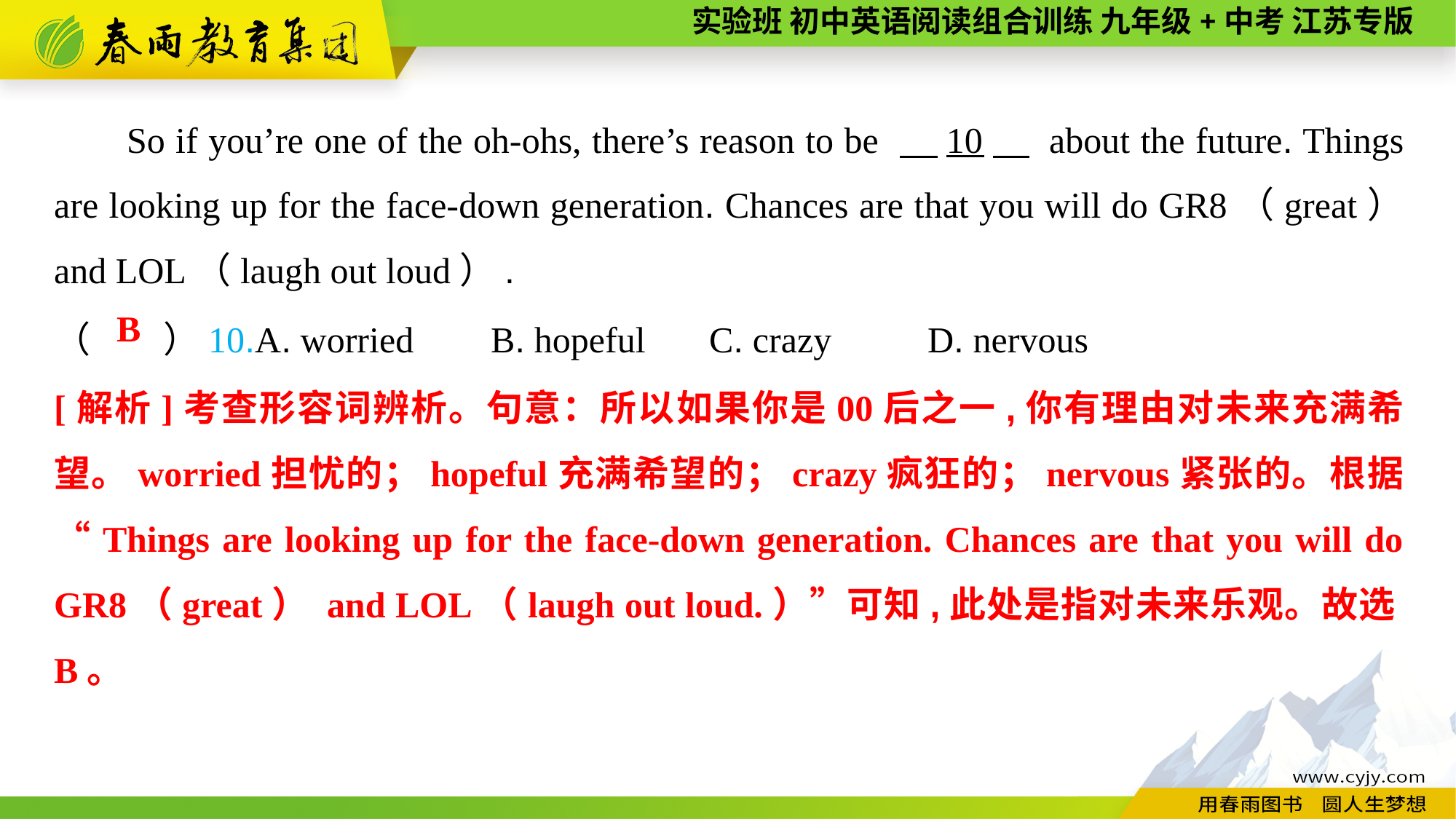

So if you’re one of the oh-ohs, there’s reason to be 　10　 about the future. Things are looking up for the face-down generation. Chances are that you will do GR8（great） and LOL（laugh out loud）.
（　　）10.A. worried	B. hopeful	C. crazy	D. nervous
B
[解析]考查形容词辨析。句意：所以如果你是00后之一,你有理由对未来充满希望。worried担忧的；hopeful充满希望的；crazy疯狂的；nervous紧张的。根据“Things are looking up for the face-down generation. Chances are that you will do GR8（great） and LOL（laugh out loud.）”可知,此处是指对未来乐观。故选B。